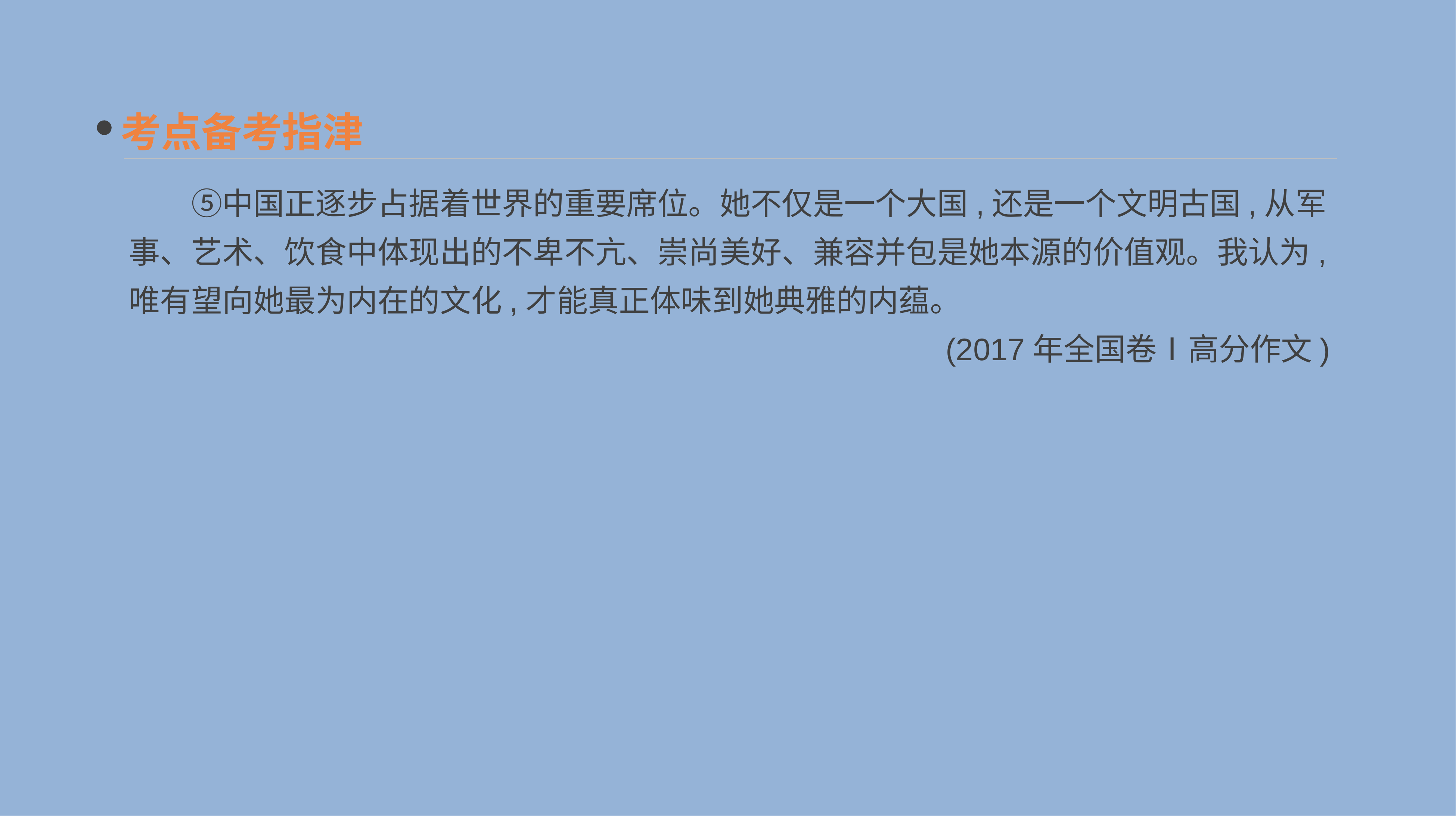

考点备考指津

　　⑤中国正逐步占据着世界的重要席位。她不仅是一个大国,还是一个文明古国,从军事、艺术、饮食中体现出的不卑不亢、崇尚美好、兼容并包是她本源的价值观。我认为,唯有望向她最为内在的文化,才能真正体味到她典雅的内蕴。
(2017年全国卷Ⅰ高分作文)